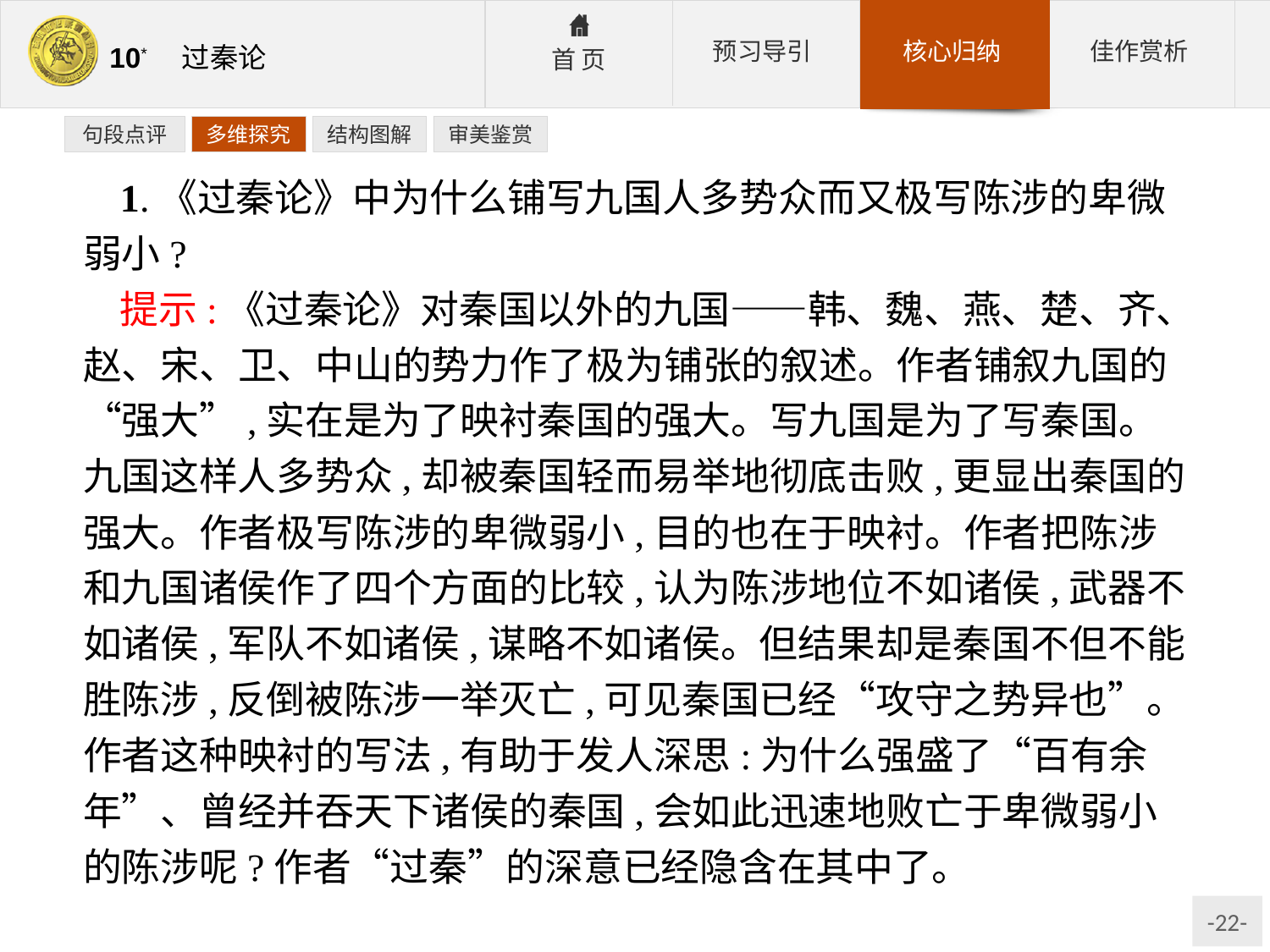

句段点评
多维探究
结构图解
审美鉴赏
1.《过秦论》中为什么铺写九国人多势众而又极写陈涉的卑微弱小?
提示:《过秦论》对秦国以外的九国——韩、魏、燕、楚、齐、赵、宋、卫、中山的势力作了极为铺张的叙述。作者铺叙九国的“强大”,实在是为了映衬秦国的强大。写九国是为了写秦国。九国这样人多势众,却被秦国轻而易举地彻底击败,更显出秦国的强大。作者极写陈涉的卑微弱小,目的也在于映衬。作者把陈涉和九国诸侯作了四个方面的比较,认为陈涉地位不如诸侯,武器不如诸侯,军队不如诸侯,谋略不如诸侯。但结果却是秦国不但不能胜陈涉,反倒被陈涉一举灭亡,可见秦国已经“攻守之势异也”。作者这种映衬的写法,有助于发人深思:为什么强盛了“百有余年”、曾经并吞天下诸侯的秦国,会如此迅速地败亡于卑微弱小的陈涉呢?作者“过秦”的深意已经隐含在其中了。